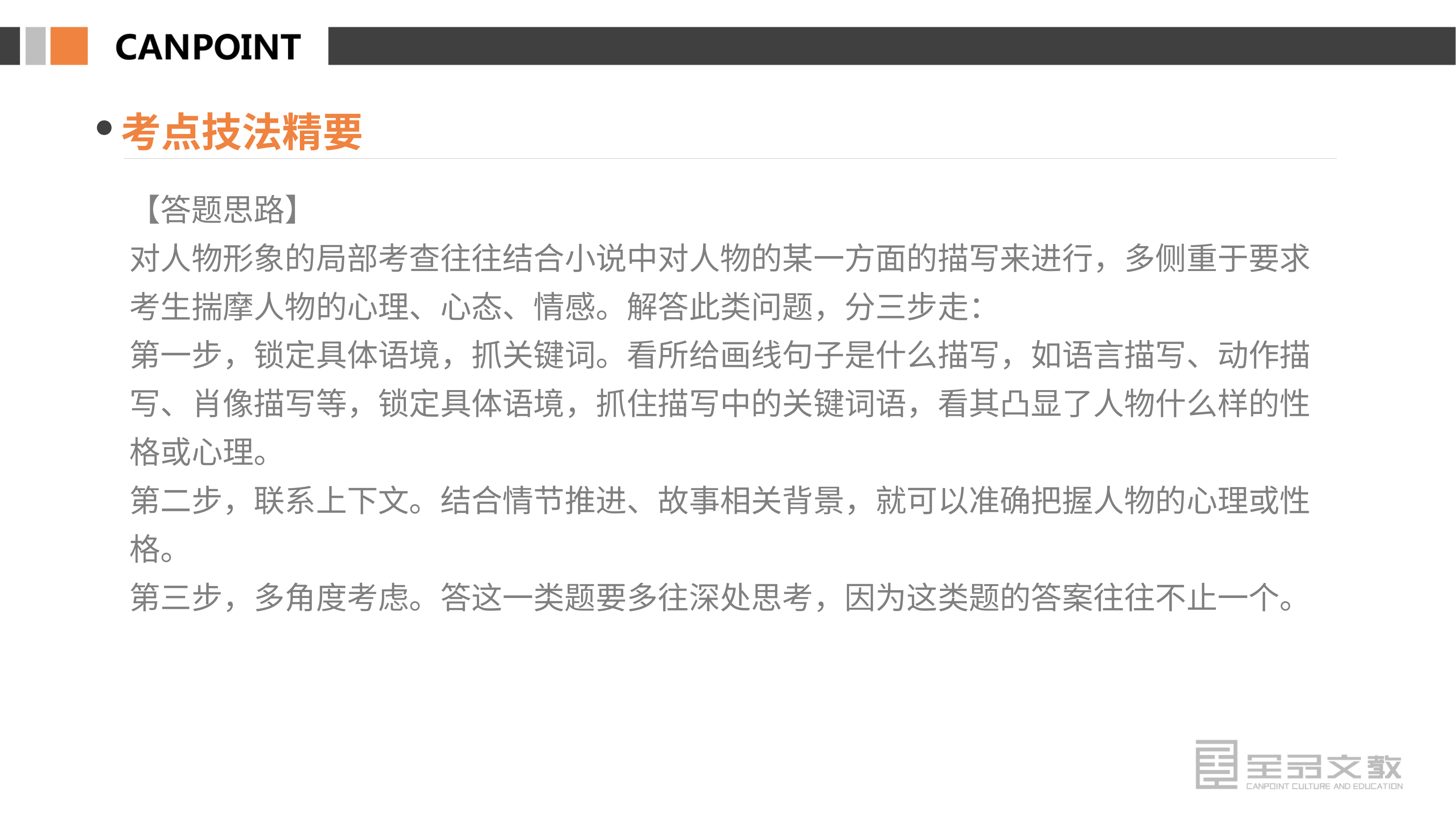

考点技法精要

【答题思路】
对人物形象的局部考查往往结合小说中对人物的某一方面的描写来进行，多侧重于要求考生揣摩人物的心理、心态、情感。解答此类问题，分三步走：
第一步，锁定具体语境，抓关键词。看所给画线句子是什么描写，如语言描写、动作描写、肖像描写等，锁定具体语境，抓住描写中的关键词语，看其凸显了人物什么样的性格或心理。
第二步，联系上下文。结合情节推进、故事相关背景，就可以准确把握人物的心理或性格。
第三步，多角度考虑。答这一类题要多往深处思考，因为这类题的答案往往不止一个。